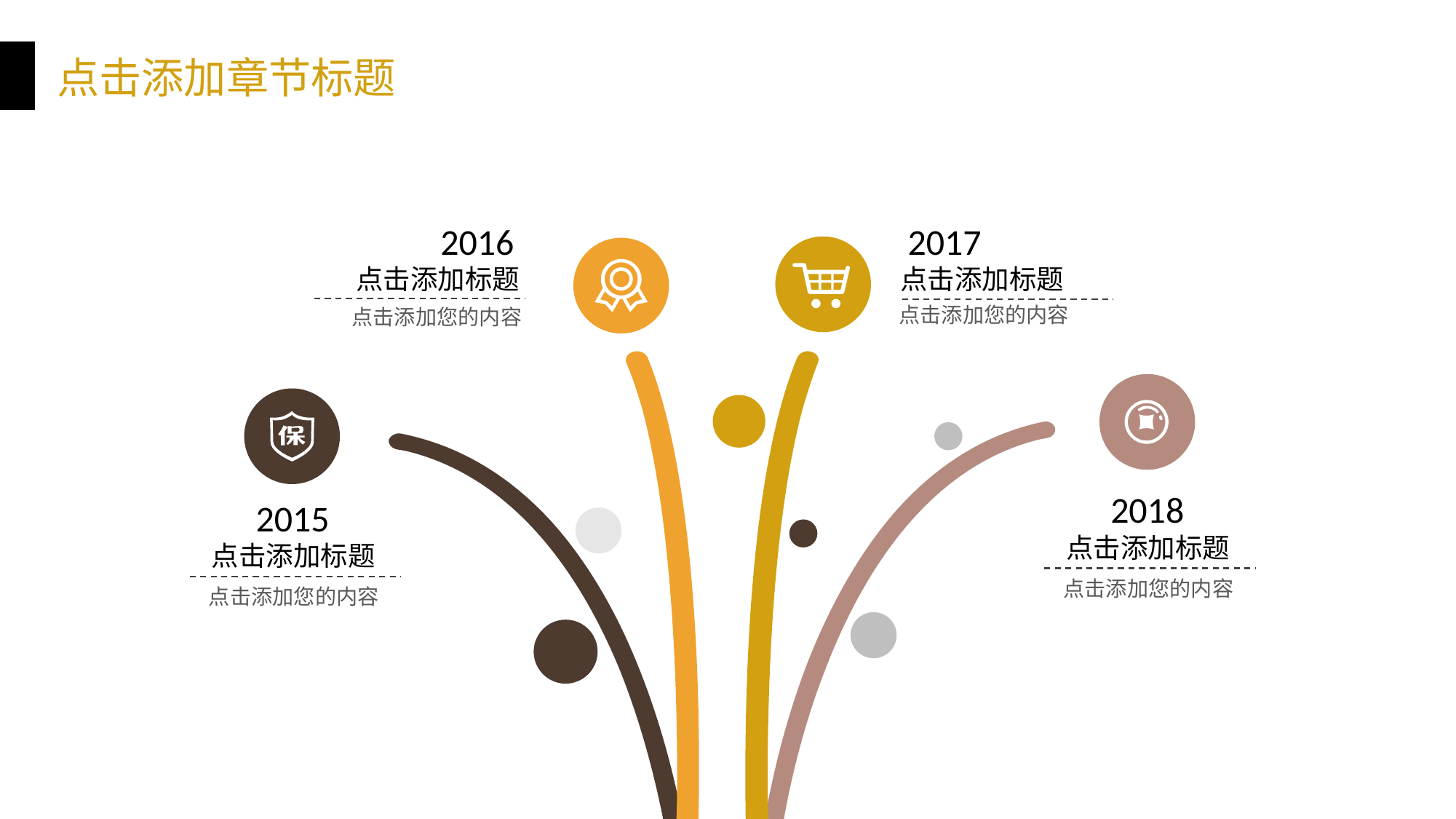

点击添加章节标题
2016
点击添加标题
点击添加您的内容
2017
点击添加标题
点击添加您的内容

2018
点击添加标题
点击添加您的内容
2015
点击添加标题
点击添加您的内容